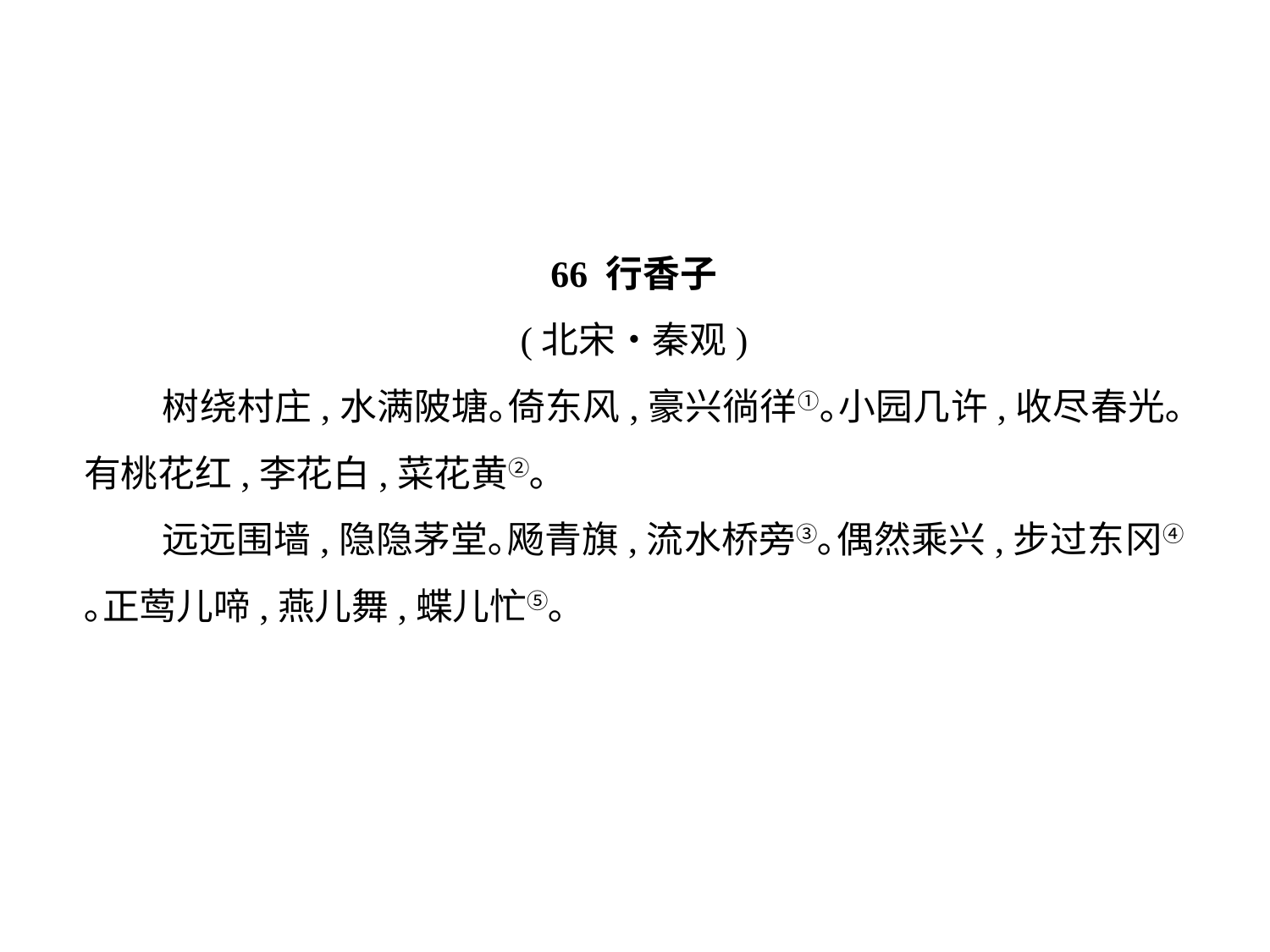

66 行香子
(北宋•秦观)
        树绕村庄,水满陂塘｡倚东风,豪兴徜徉①｡小园几许,收尽春光｡有桃花红,李花白,菜花黄②｡
        远远围墙,隐隐茅堂｡飏青旗,流水桥旁③｡偶然乘兴,步过东冈④｡正莺儿啼,燕儿舞,蝶儿忙⑤｡